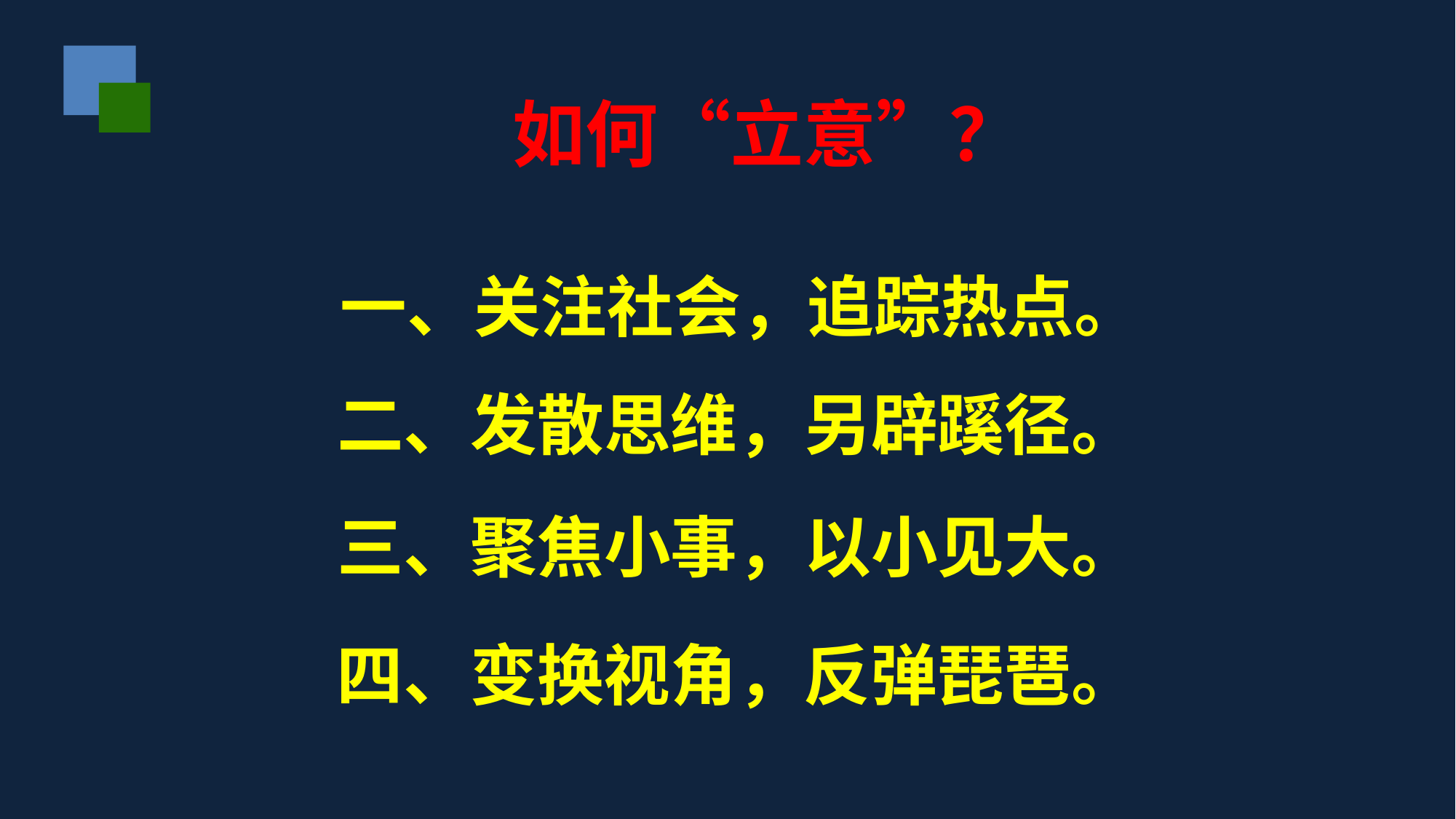

如何“立意”？
一、关注社会，追踪热点。
二、发散思维，另辟蹊径。
三、聚焦小事，以小见大。
四、变换视角，反弹琵琶。